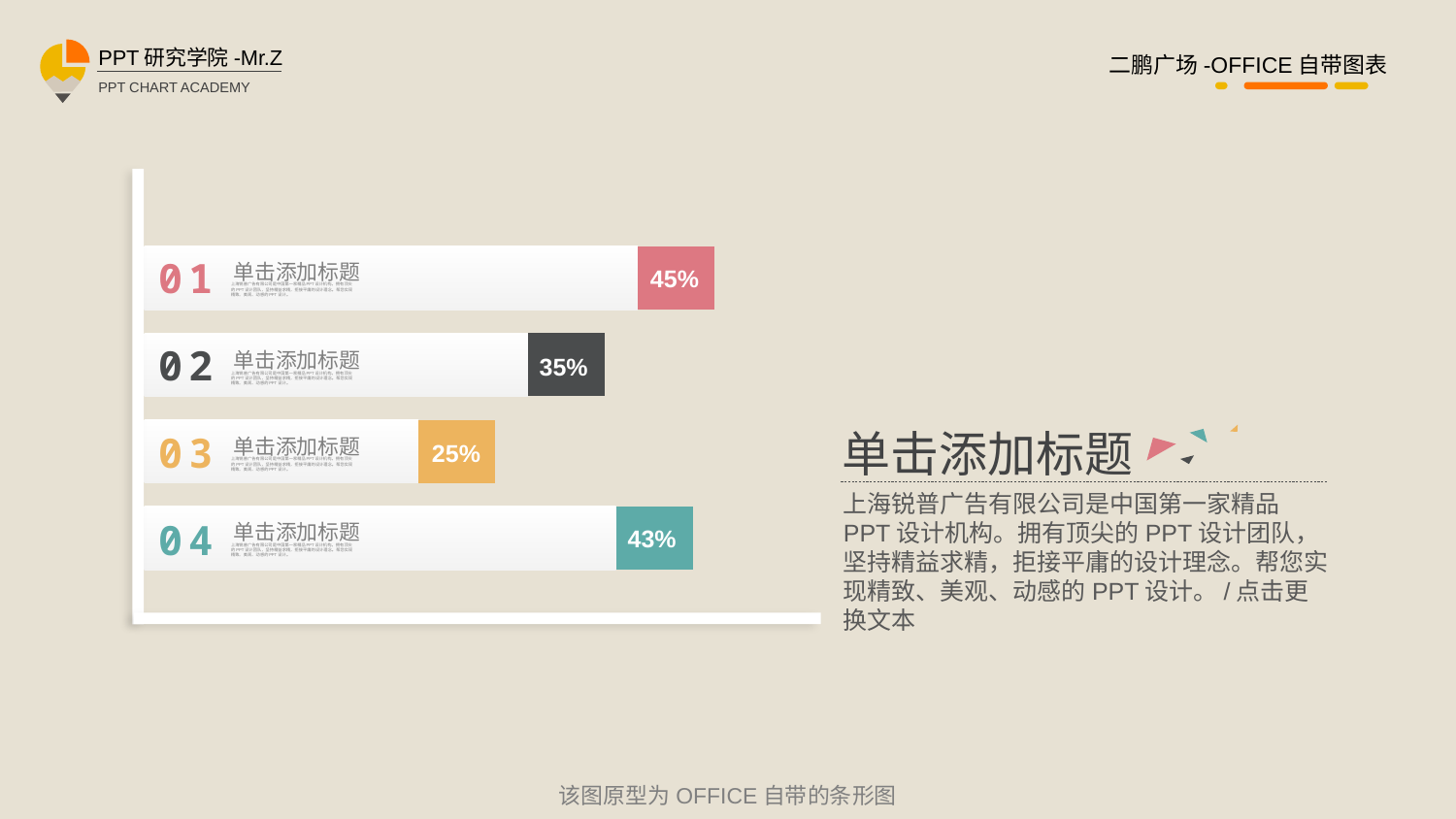

### Chart

| Category | 系列 1 | 色块 |
|---|---|---|
| 类别 1 | 43.0 | 7.0 |
| 类别 2 | 25.0 | 7.0 |
| 类别 3 | 35.0 | 7.0 |
| 类别 4 | 45.0 | 7.0 |
01
单击添加标题
上海锐普广告有限公司是中国第一家精品PPT设计机构。拥有顶尖的PPT设计团队，坚持精益求精，拒接平庸的设计理念。帮您实现精致、美观、动感的PPT设计。
45%
02
单击添加标题
上海锐普广告有限公司是中国第一家精品PPT设计机构。拥有顶尖的PPT设计团队，坚持精益求精，拒接平庸的设计理念。帮您实现精致、美观、动感的PPT设计。
35%
单击添加标题
上海锐普广告有限公司是中国第一家精品PPT设计机构。拥有顶尖的PPT设计团队，坚持精益求精，拒接平庸的设计理念。帮您实现精致、美观、动感的PPT设计。/点击更换文本

03
单击添加标题
上海锐普广告有限公司是中国第一家精品PPT设计机构。拥有顶尖的PPT设计团队，坚持精益求精，拒接平庸的设计理念。帮您实现精致、美观、动感的PPT设计。
25%
04
单击添加标题
上海锐普广告有限公司是中国第一家精品PPT设计机构。拥有顶尖的PPT设计团队，坚持精益求精，拒接平庸的设计理念。帮您实现精致、美观、动感的PPT设计。
43%

该图原型为OFFICE自带的条形图